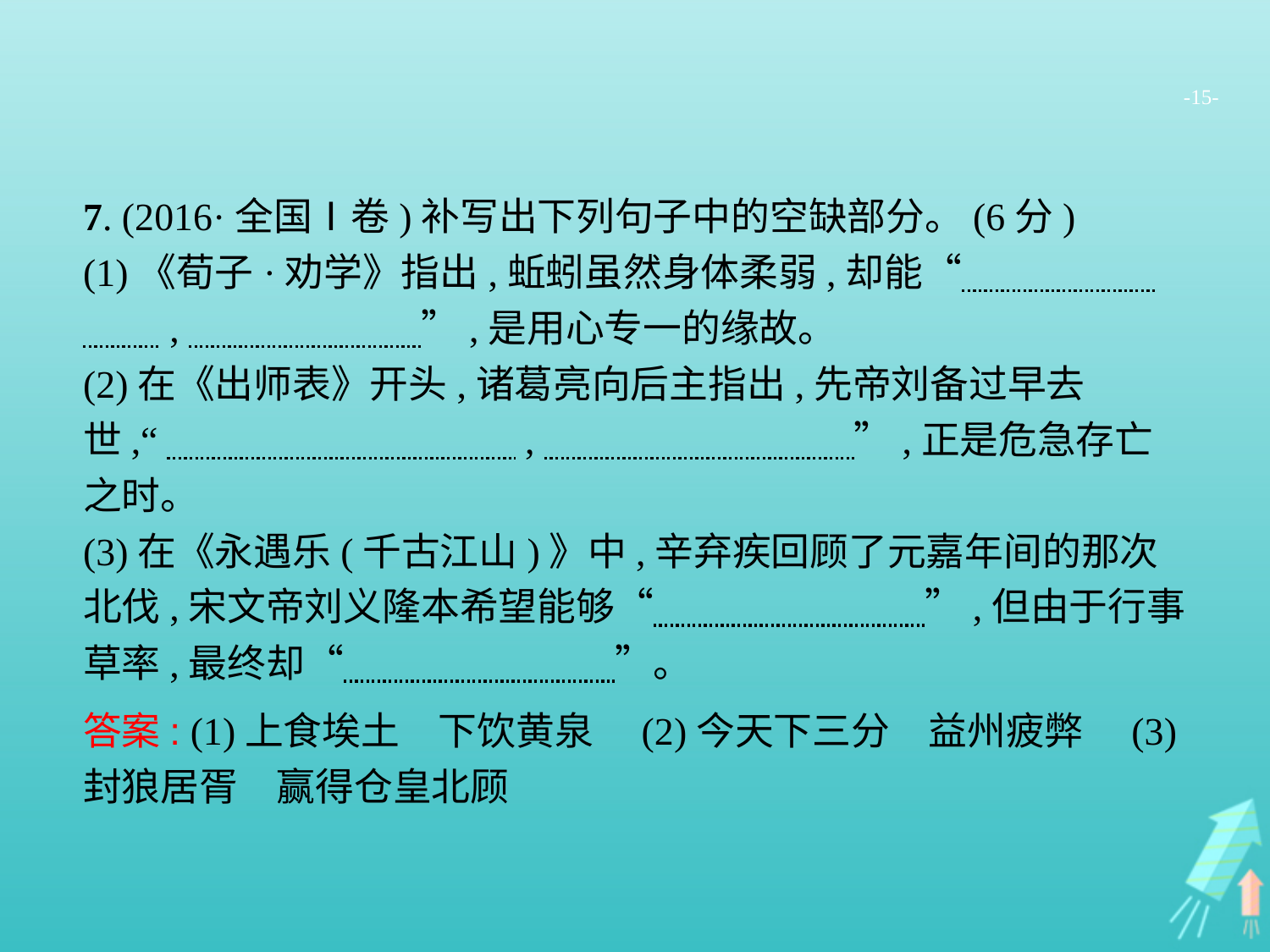

-15-
7. (2016·全国Ⅰ卷)补写出下列句子中的空缺部分。(6分)
(1)《荀子·劝学》指出,蚯蚓虽然身体柔弱,却能“　　　　　　　,　　　　　　”,是用心专一的缘故。
(2)在《出师表》开头,诸葛亮向后主指出,先帝刘备过早去世,“　　　　　　　　　,　　　　　　　　”,正是危急存亡之时。
(3)在《永遇乐(千古江山)》中,辛弃疾回顾了元嘉年间的那次北伐,宋文帝刘义隆本希望能够“　　　　　　　”,但由于行事草率,最终却“　　　　　　　”。
答案: (1)上食埃土　下饮黄泉　(2)今天下三分　益州疲弊　(3)封狼居胥　赢得仓皇北顾